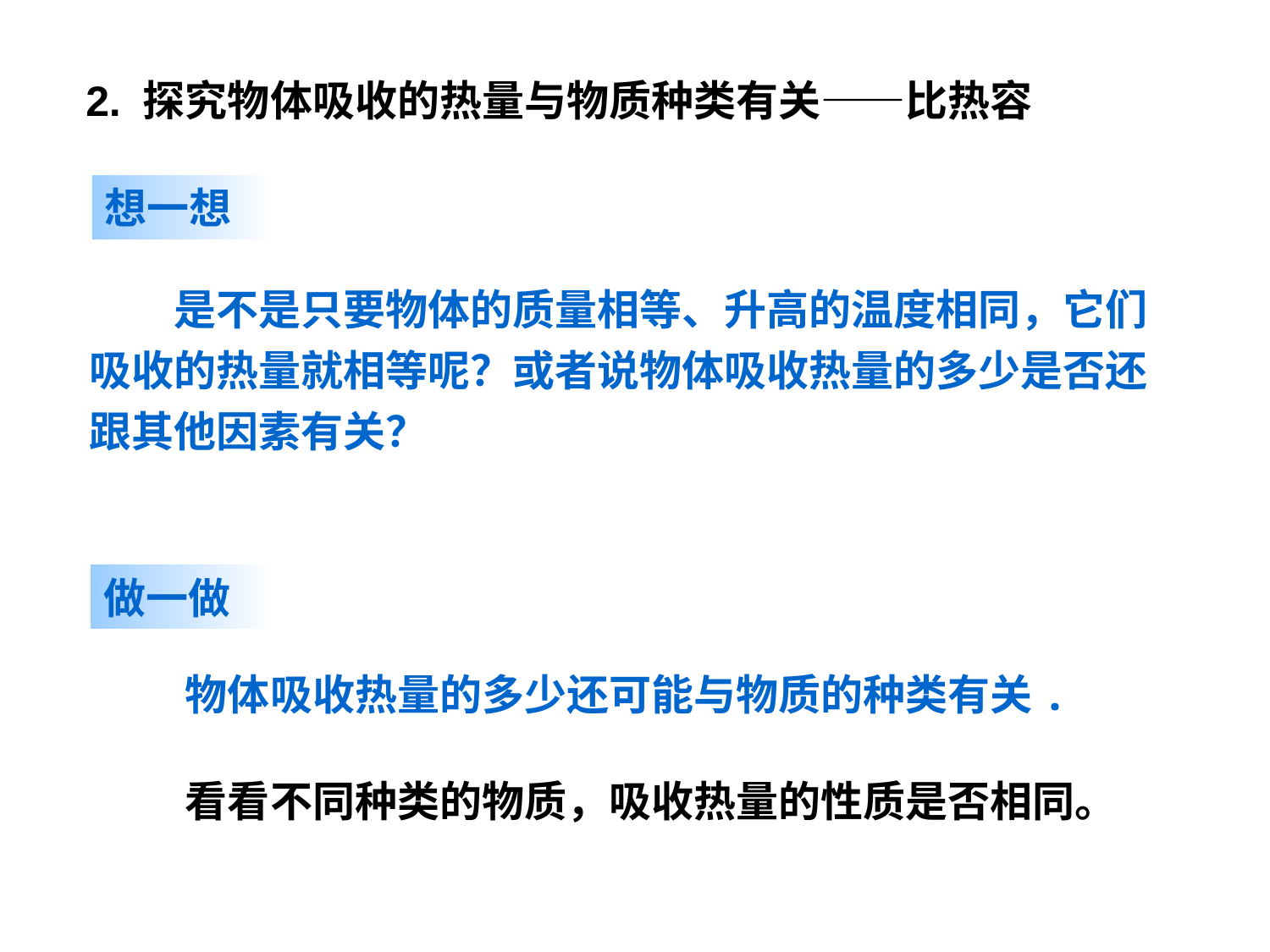

2. 探究物体吸收的热量与物质种类有关——比热容
想一想
　　是不是只要物体的质量相等、升高的温度相同，它们吸收的热量就相等呢？或者说物体吸收热量的多少是否还跟其他因素有关？
做一做
　　物体吸收热量的多少还可能与物质的种类有关.
　　看看不同种类的物质，吸收热量的性质是否相同。